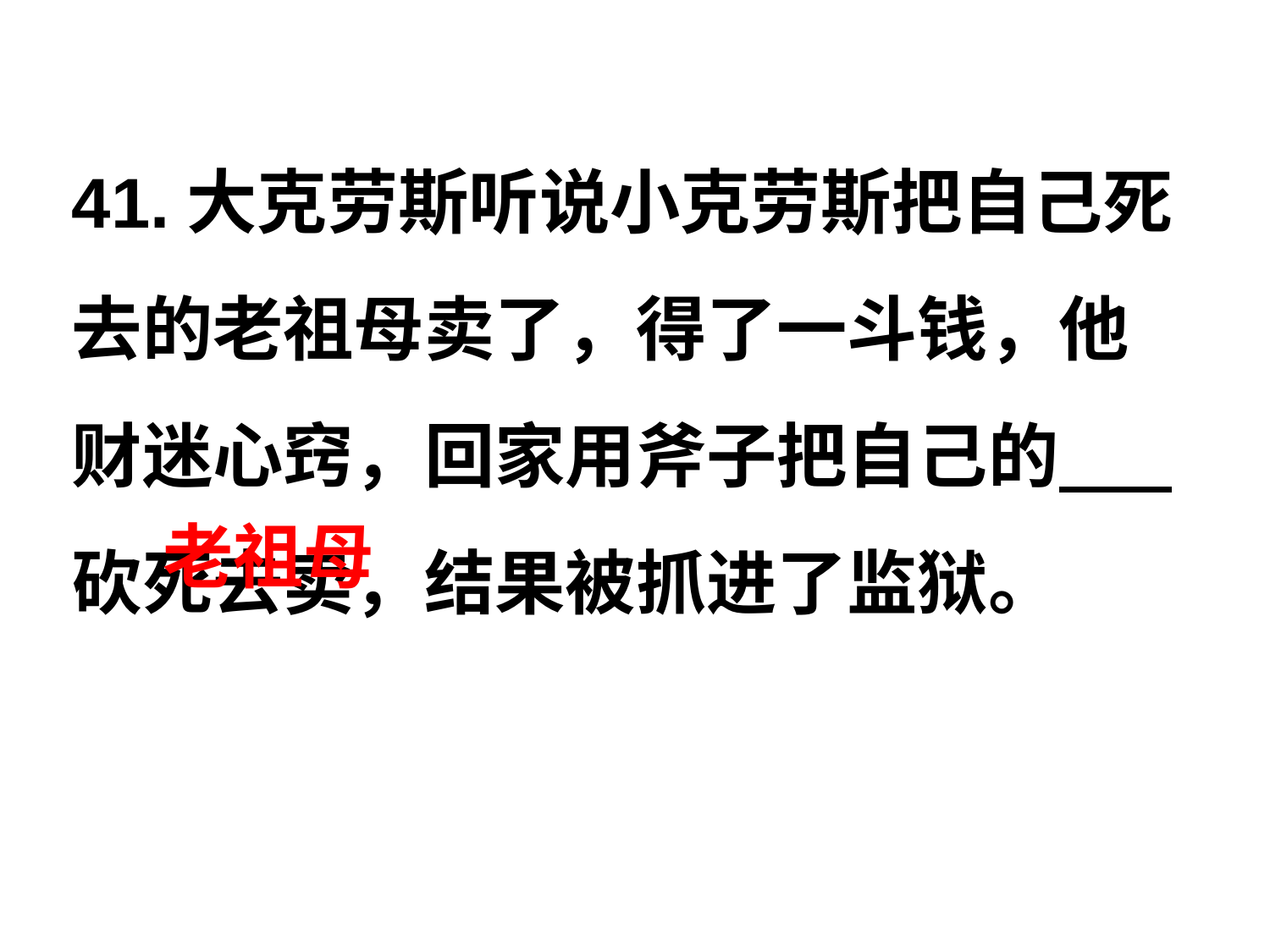

41.大克劳斯听说小克劳斯把自己死去的老祖母卖了，得了一斗钱，他财迷心窍，回家用斧子把自己的       砍死去卖，结果被抓进了监狱。
老祖母